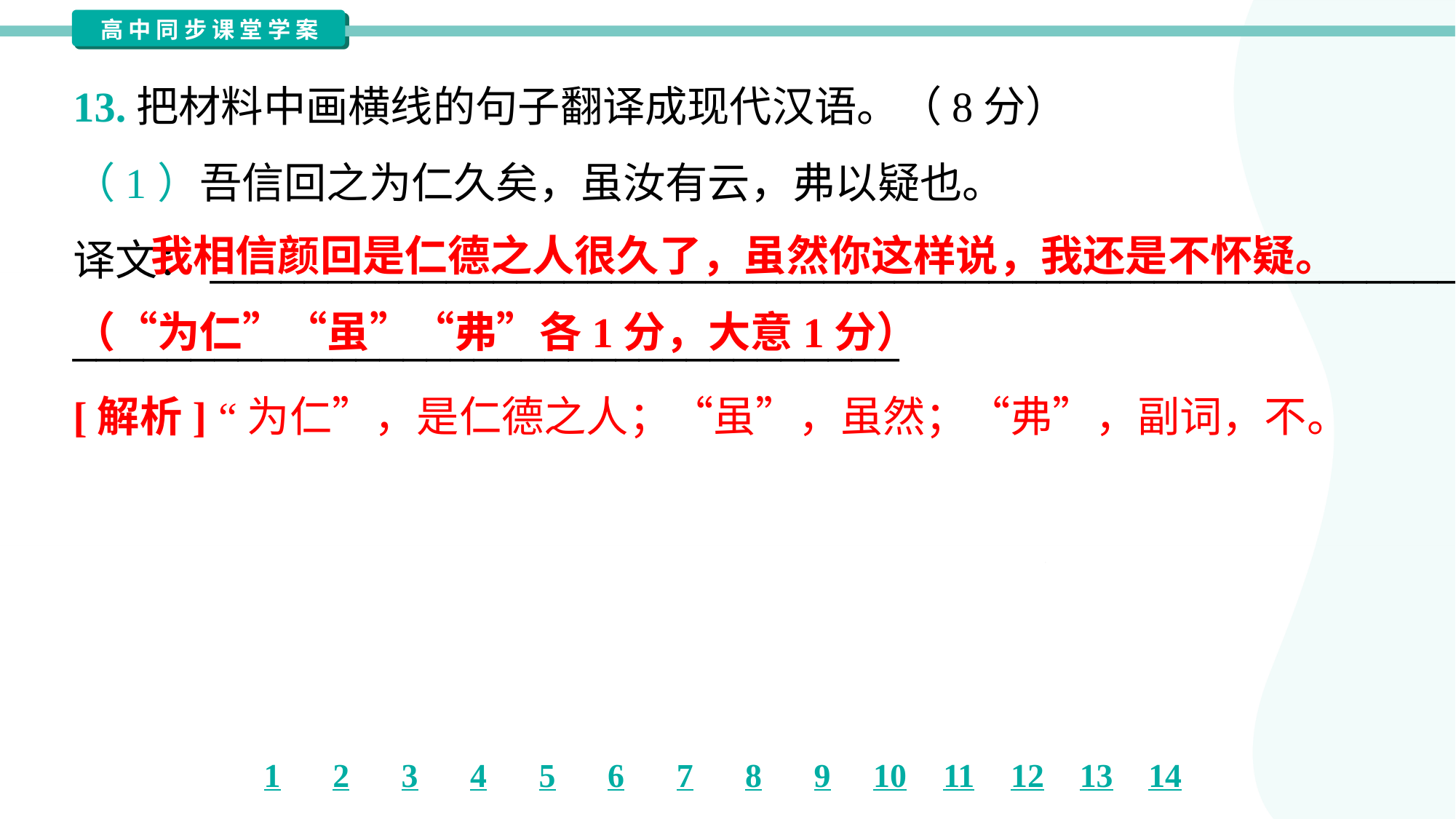

13.把材料中画横线的句子翻译成现代汉语。（8分）
（1）吾信回之为仁久矣，虽汝有云，弗以疑也。
译文：_______________________________________________________
___________________________________
       我相信颜回是仁德之人很久了，虽然你这样说，我还是不怀疑。（“为仁”“虽”“弗”各1分，大意1分）
[解析] “为仁”，是仁德之人；“虽”，虽然；“弗”，副词，不。